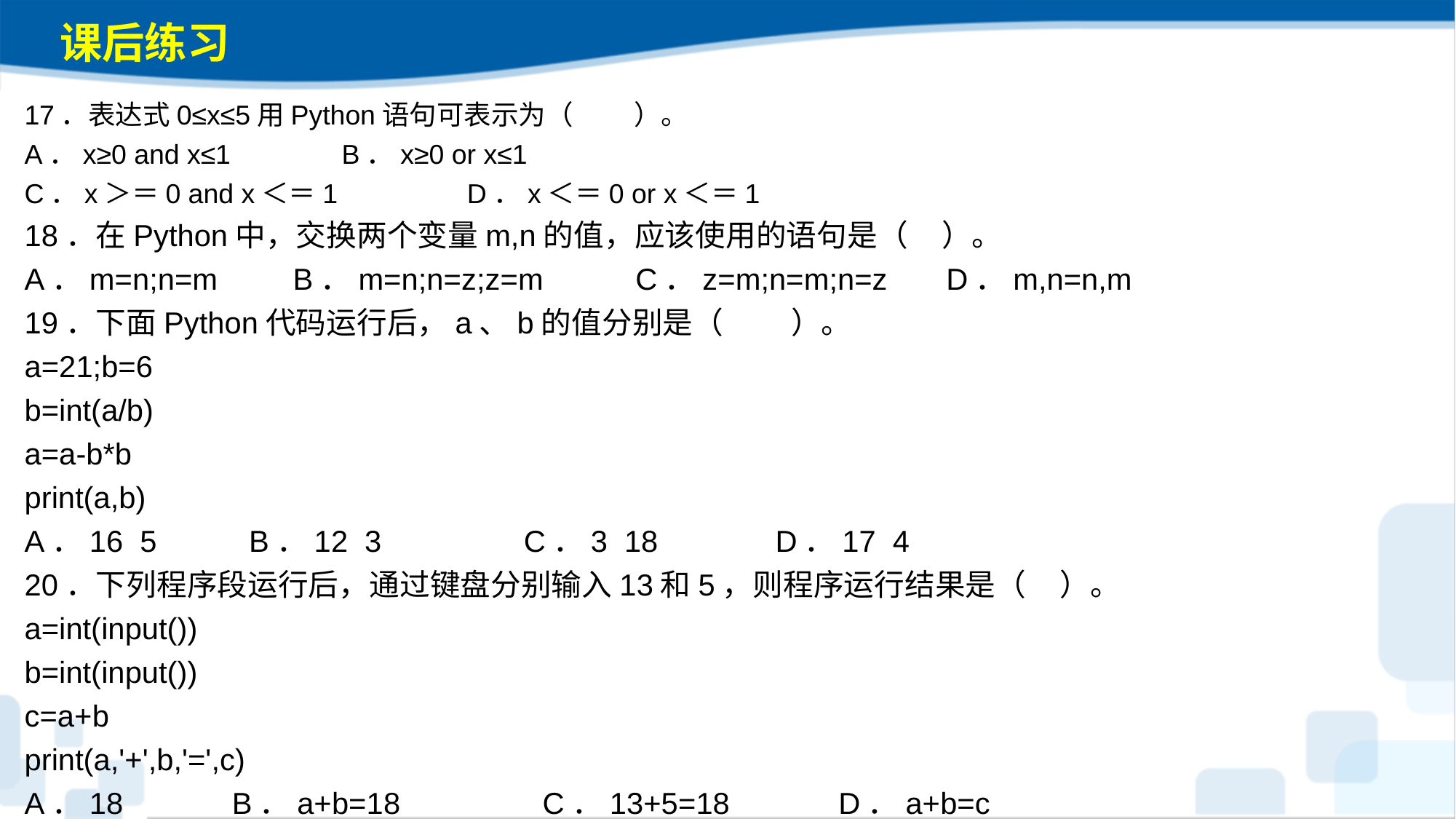

课后练习
17．表达式0≤x≤5用Python语句可表示为（　 　）。
A．x≥0 and x≤1	             B．x≥0 or x≤1
C．x＞＝0 and x＜＝1                 D．x＜＝0 or x＜＝1
18．在Python中，交换两个变量m,n的值，应该使用的语句是（     ）。
A．m=n;n=m         B．m=n;n=z;z=m           C．z=m;n=m;n=z       D．m,n=n,m
19．下面Python代码运行后，a、b的值分别是（　 　）。
a=21;b=6
b=int(a/b)
a=a-b*b
print(a,b)
A．16  5           B．12  3                 C．3  18              D．17  4
20．下列程序段运行后，通过键盘分别输入13和5，则程序运行结果是（     ）。
a=int(input())
b=int(input())
c=a+b
print(a,'+',b,'=',c)
A．18             B．a+b=18                 C．13+5=18             D．a+b=c